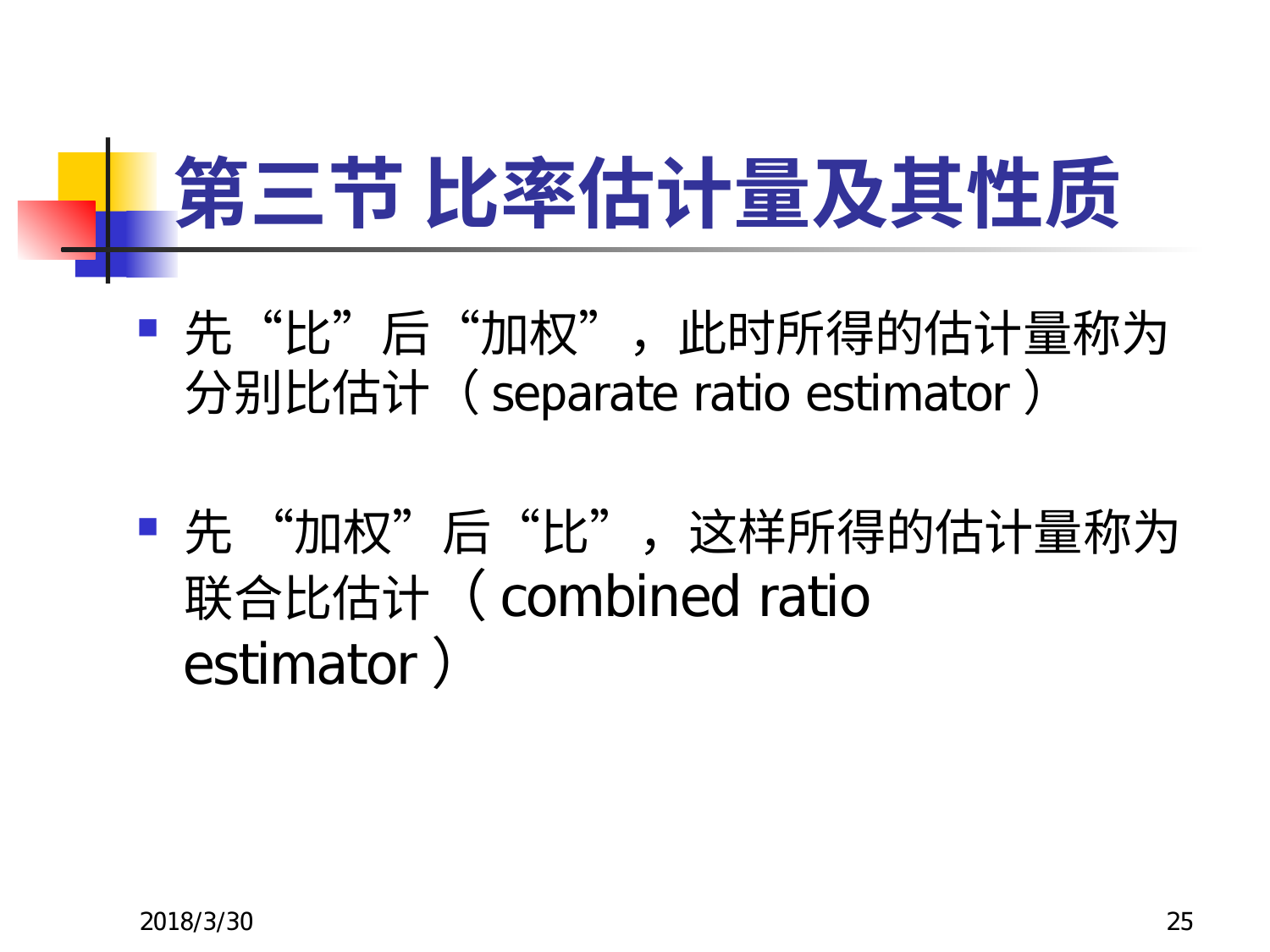

# 第三节 比率估计量及其性质
先“比”后“加权”，此时所得的估计量称为分别比估计（separate ratio estimator）

先 “加权”后“比”，这样所得的估计量称为联合比估计（combined ratio estimator）
2018/3/30
25